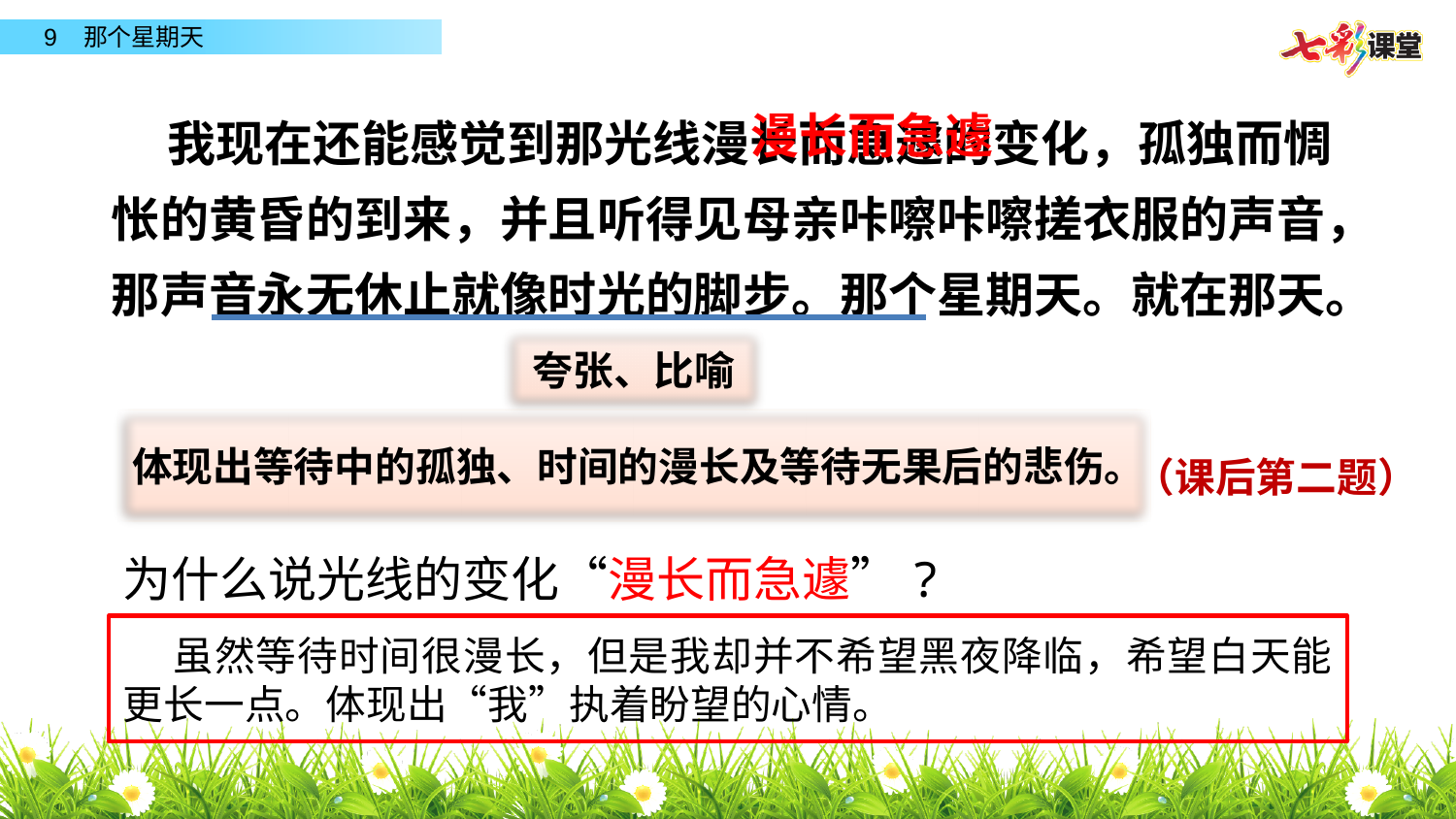

我现在还能感觉到那光线漫长而急遽的变化，孤独而惆怅的黄昏的到来，并且听得见母亲咔嚓咔嚓搓衣服的声音，那声音永无休止就像时光的脚步。那个星期天。就在那天。
漫长而急遽
夸张、比喻
体现出等待中的孤独、时间的漫长及等待无果后的悲伤。
（课后第二题）
为什么说光线的变化“漫长而急遽”?
    虽然等待时间很漫长，但是我却并不希望黑夜降临，希望白天能更长一点。体现出“我”执着盼望的心情。